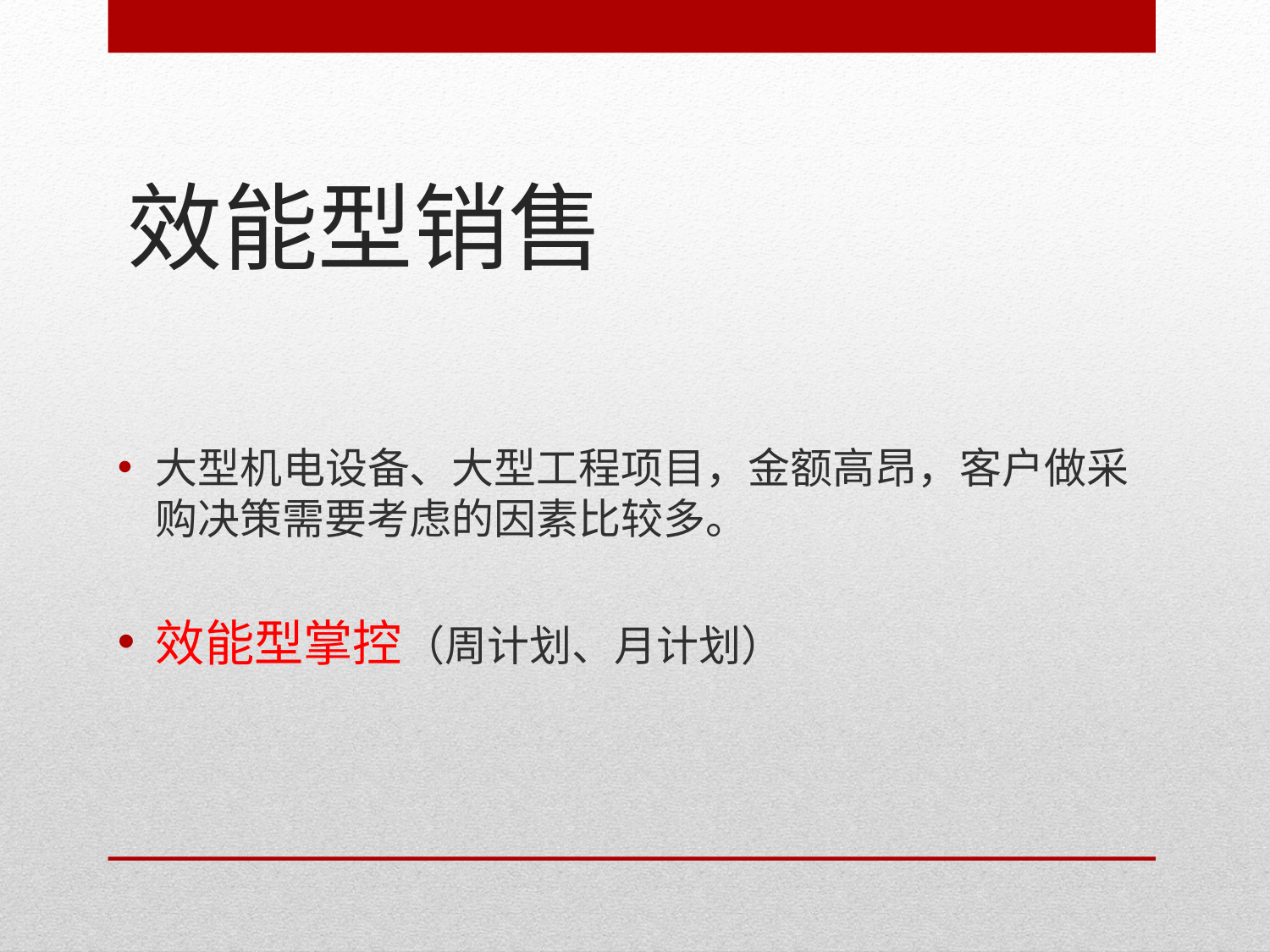

# 效能型销售
大型机电设备、大型工程项目，金额高昂，客户做采购决策需要考虑的因素比较多。

效能型掌控（周计划、月计划）